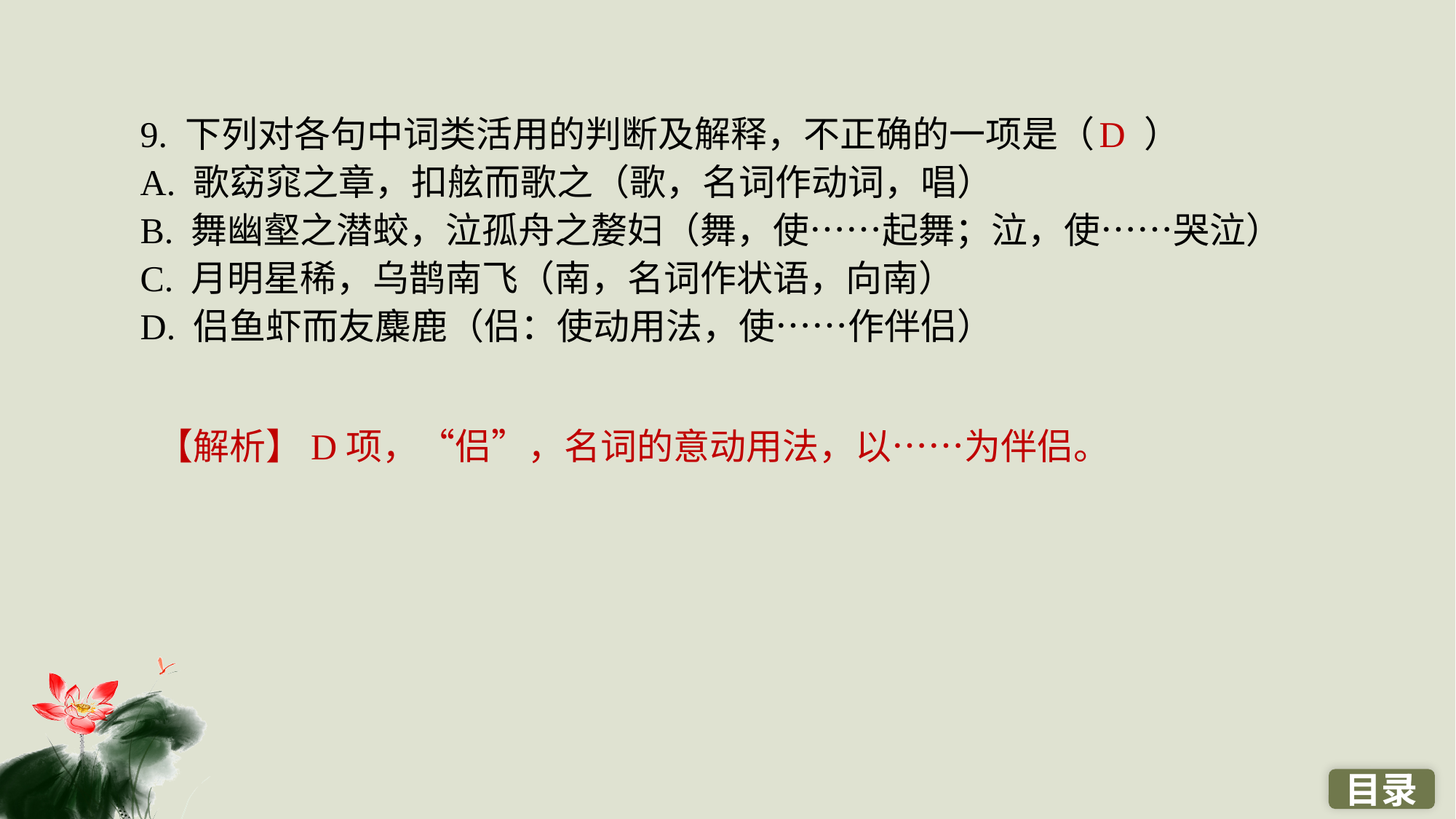

9. 下列对各句中词类活用的判断及解释，不正确的一项是（      ）
A. 歌窈窕之章，扣舷而歌之（歌，名词作动词，唱）
B. 舞幽壑之潜蛟，泣孤舟之嫠妇（舞，使……起舞；泣，使……哭泣）
C. 月明星稀，乌鹊南飞（南，名词作状语，向南）
D. 侣鱼虾而友麋鹿（侣：使动用法，使……作伴侣）
D
【解析】D项，“侣”，名词的意动用法，以……为伴侣。